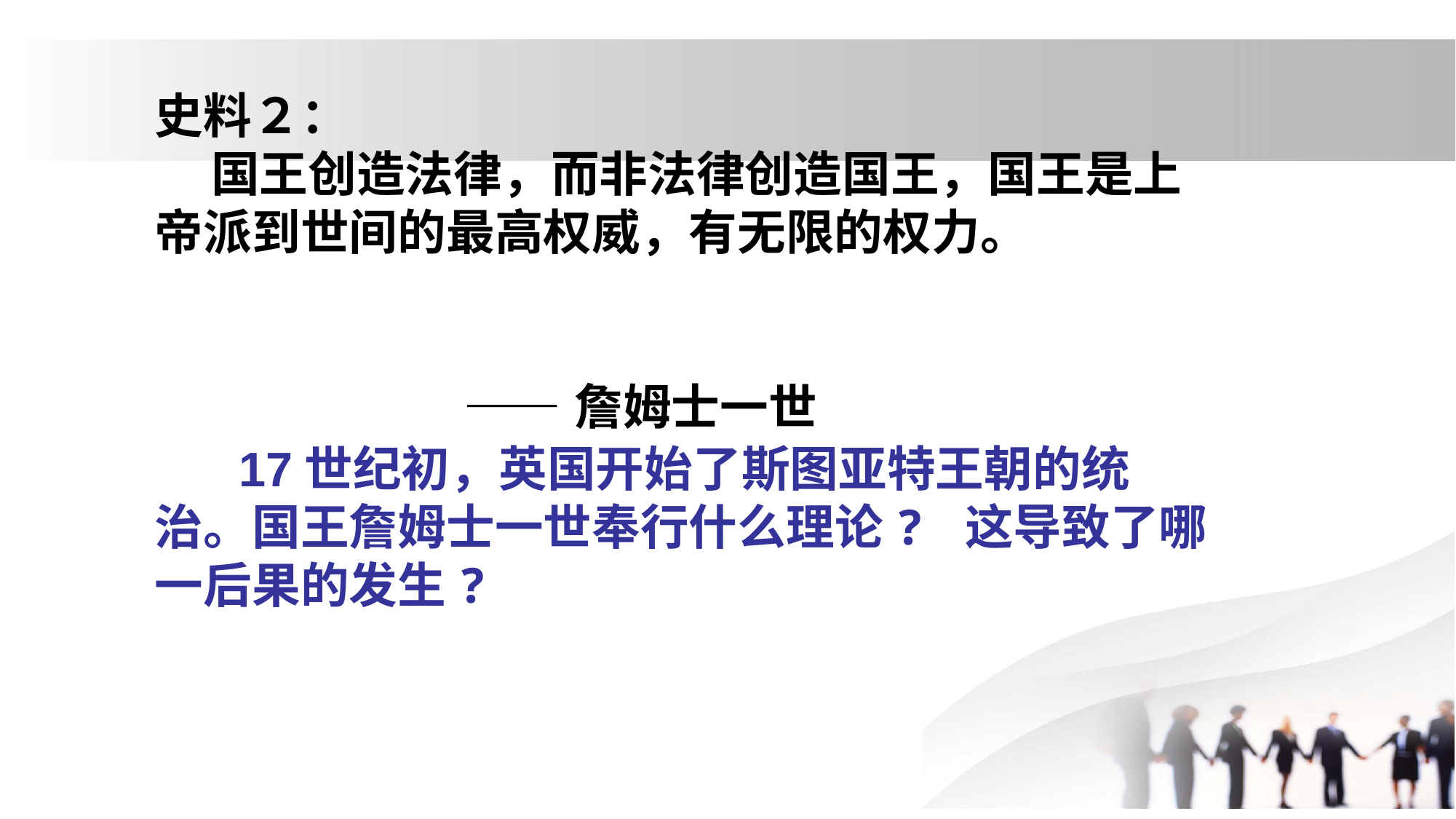

史料２：
    国王创造法律，而非法律创造国王，国王是上帝派到世间的最高权威，有无限的权力。

                            ——詹姆士一世
    17世纪初，英国开始了斯图亚特王朝的统治。国王詹姆士一世奉行什么理论? 这导致了哪一后果的发生?